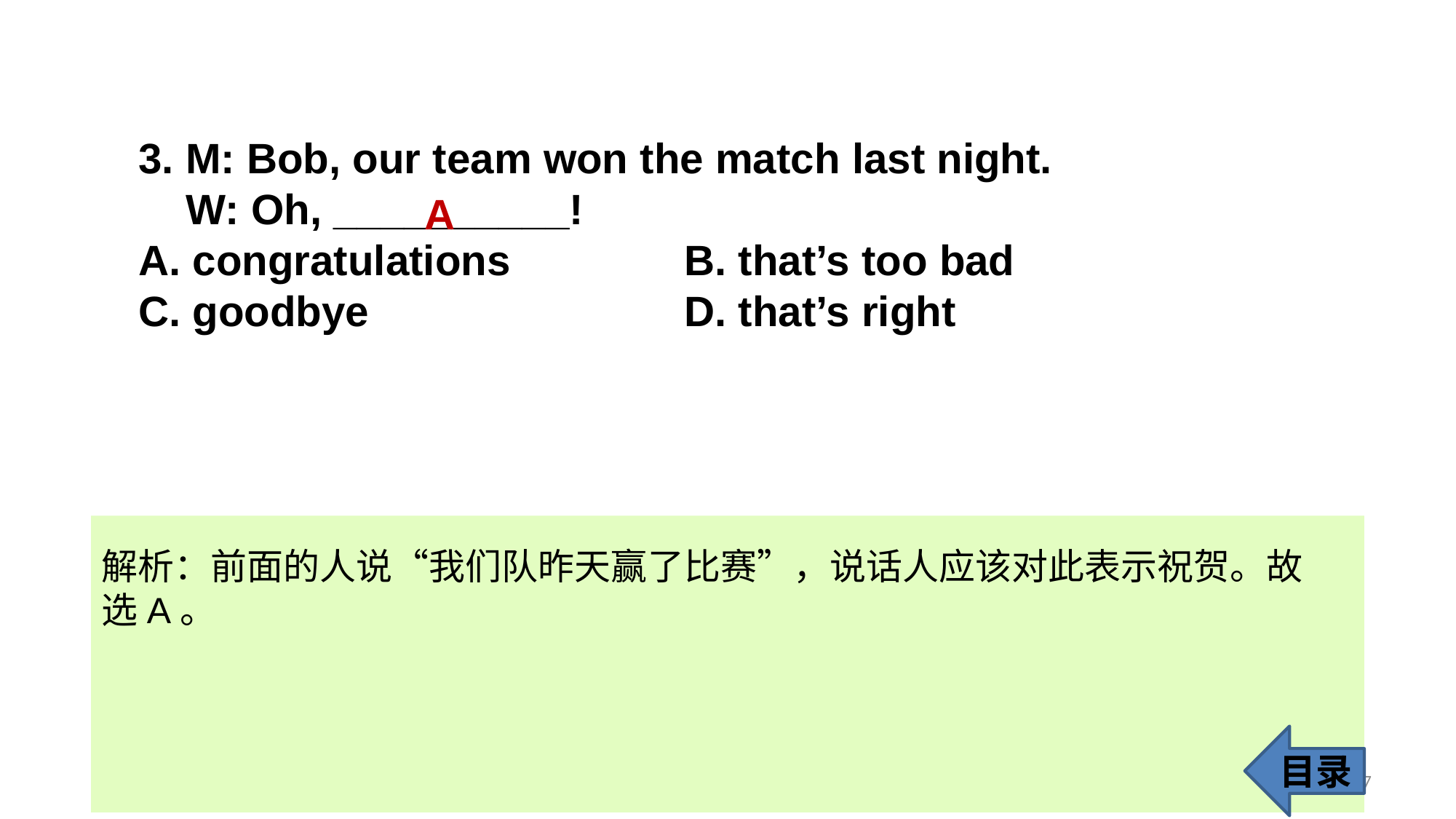

3. M: Bob, our team won the match last night.
    W: Oh, __________!
A. congratulations 		B. that’s too bad
C. goodbye 			D. that’s right
A

解析：前面的人说“我们队昨天赢了比赛”，说话人应该对此表示祝贺。故
选A。
目录
7